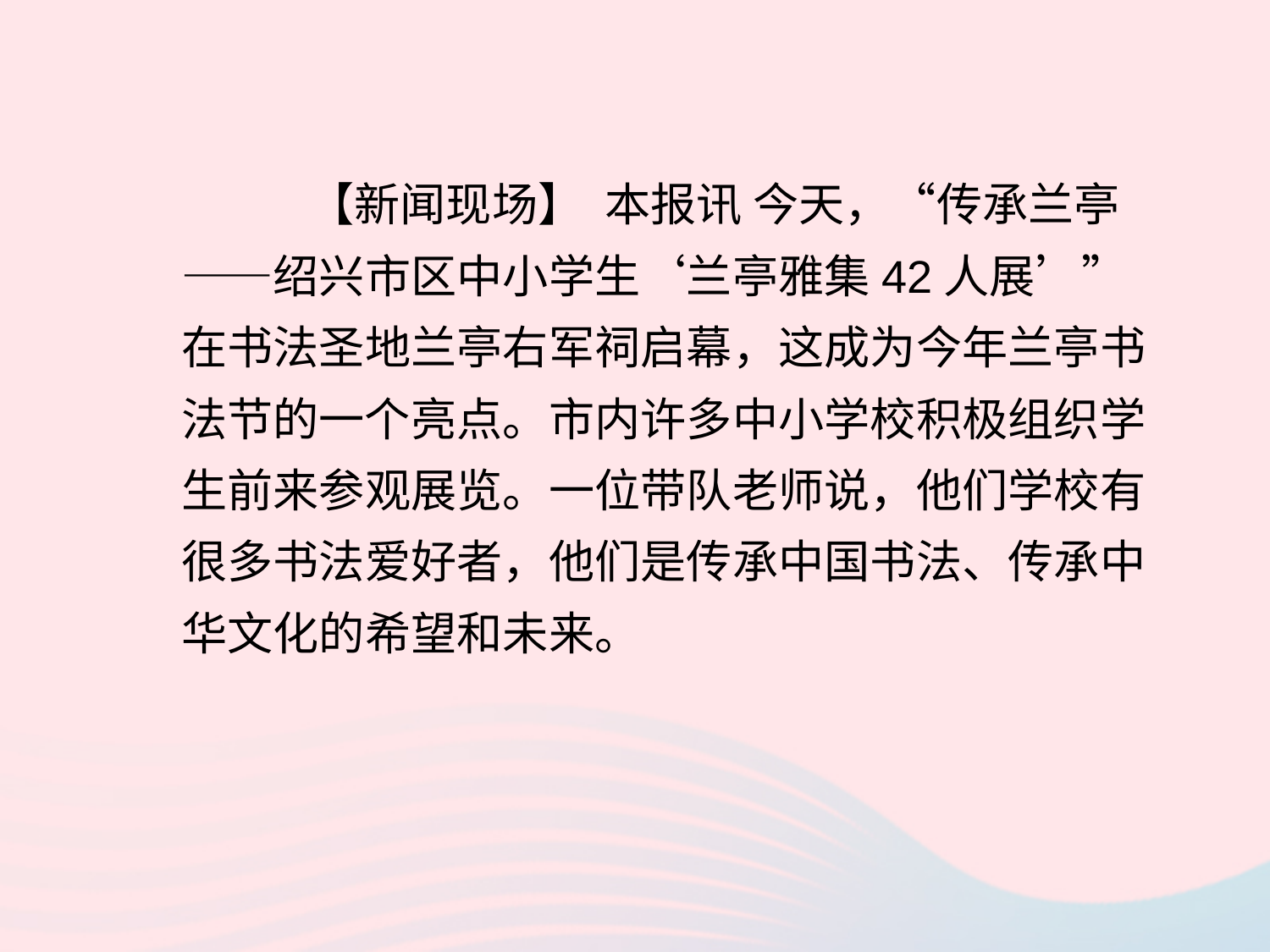

【新闻现场】  本报讯 今天，“传承兰亭——绍兴市区中小学生‘兰亭雅集42人展’”在书法圣地兰亭右军祠启幕，这成为今年兰亭书法节的一个亮点。市内许多中小学校积极组织学生前来参观展览。一位带队老师说，他们学校有很多书法爱好者，他们是传承中国书法、传承中华文化的希望和未来。